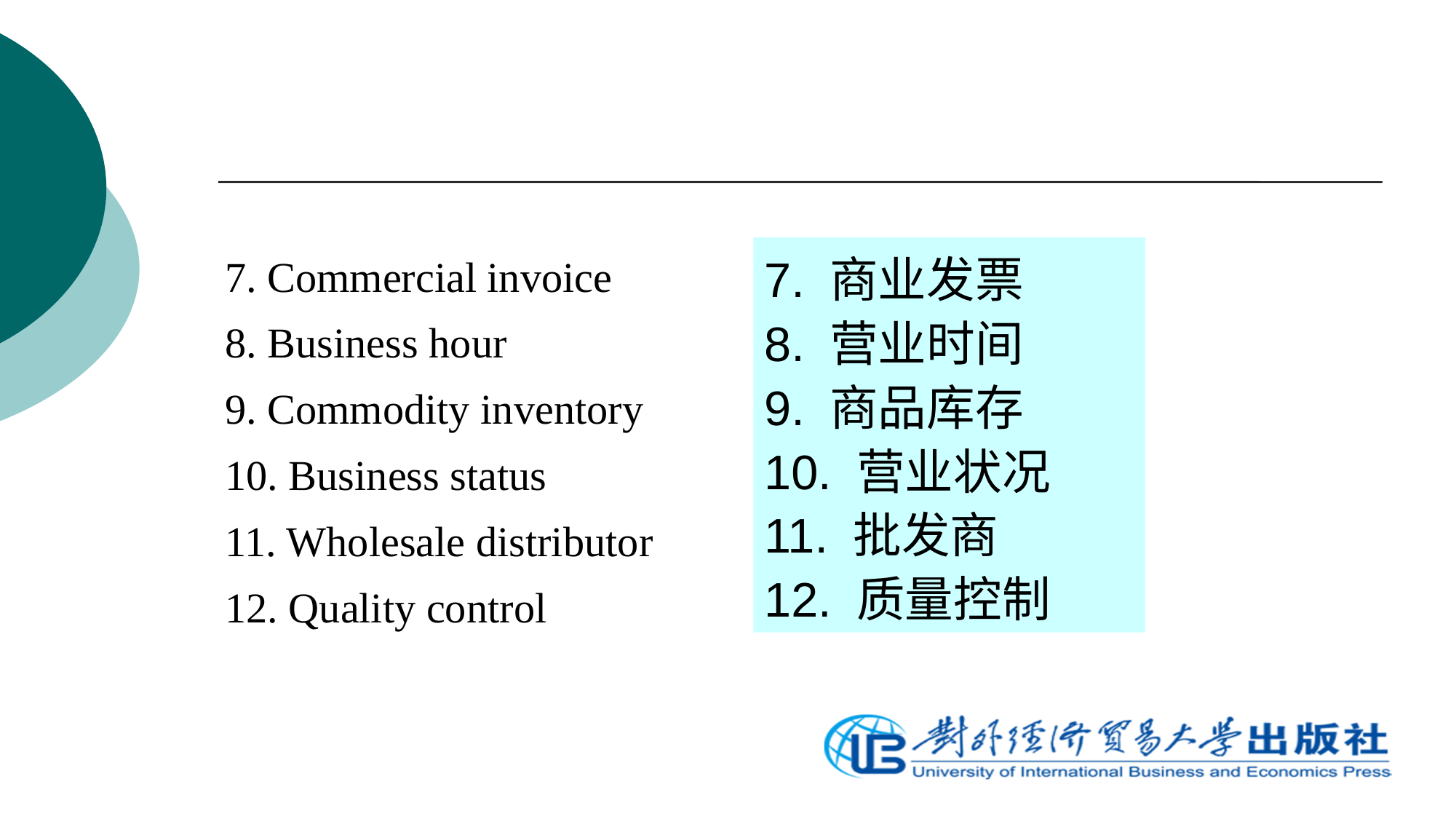

7. Commercial invoice
8. Business hour
9. Commodity inventory
10. Business status
11. Wholesale distributor
12. Quality control
7. 商业发票
8. 营业时间
9. 商品库存
10. 营业状况
11. 批发商
12. 质量控制